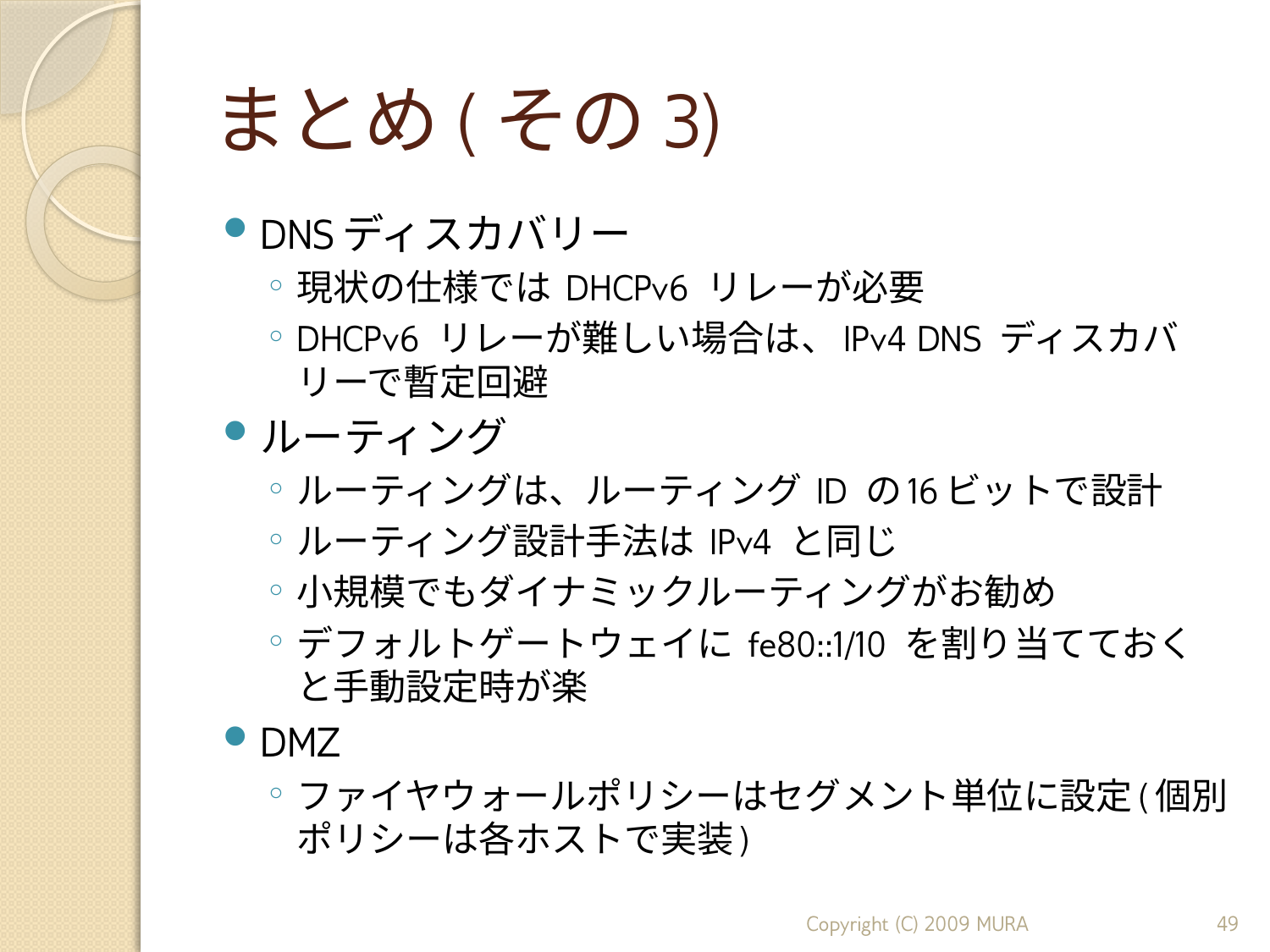

# まとめ(その3)
DNSディスカバリー
現状の仕様では DHCPv6 リレーが必要
DHCPv6 リレーが難しい場合は、IPv4 DNS ディスカバリーで暫定回避
ルーティング
ルーティングは、ルーティング ID の16ビットで設計
ルーティング設計手法は IPv4 と同じ
小規模でもダイナミックルーティングがお勧め
デフォルトゲートウェイに fe80::1/10 を割り当てておくと手動設定時が楽
DMZ
ファイヤウォールポリシーはセグメント単位に設定(個別ポリシーは各ホストで実装)
Copyright (C) 2009 MURA
49